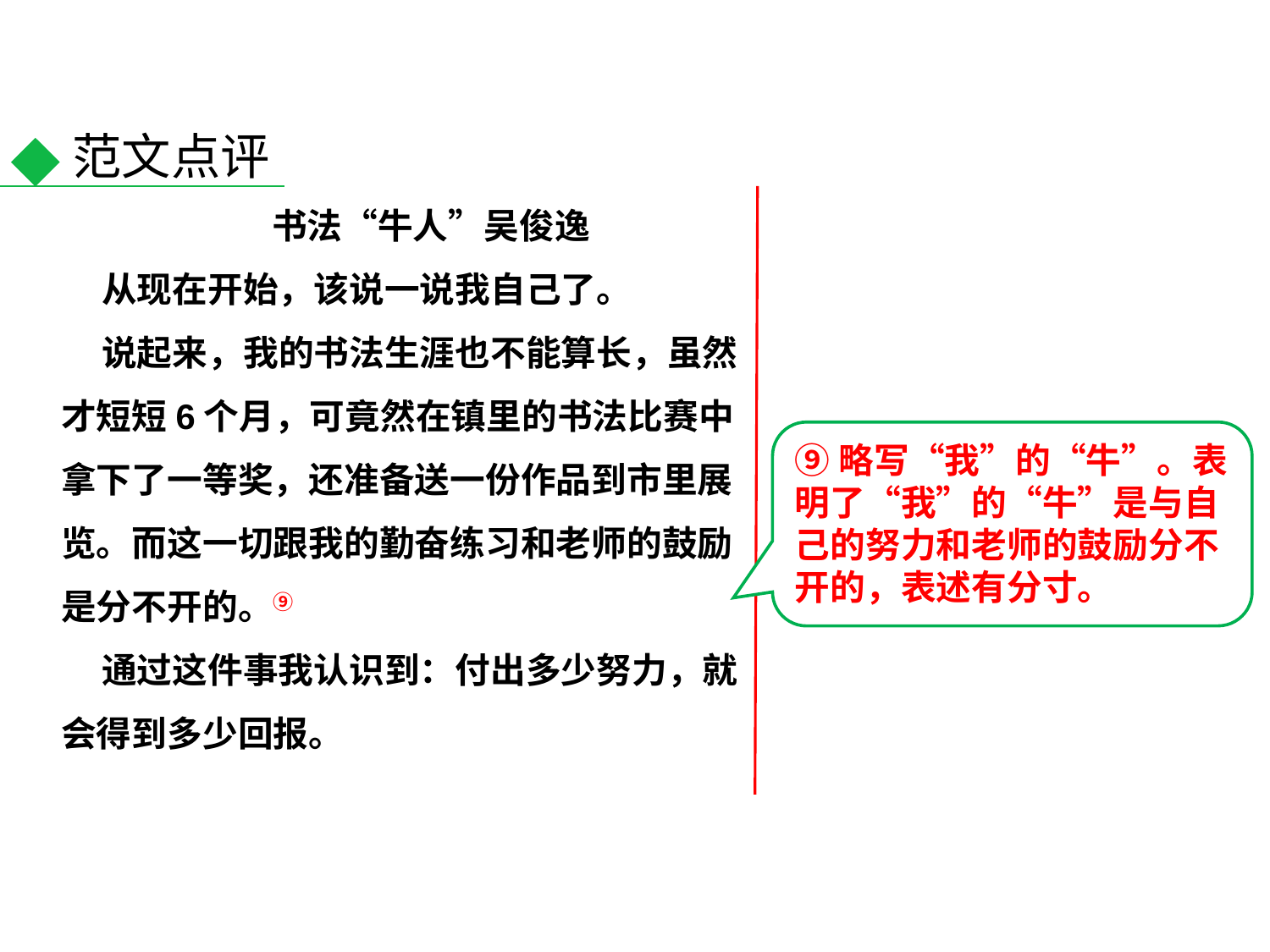

范文点评

    书法“牛人”吴俊逸
    从现在开始，该说一说我自己了。
    说起来，我的书法生涯也不能算长，虽然才短短6个月，可竟然在镇里的书法比赛中拿下了一等奖，还准备送一份作品到市里展览。而这一切跟我的勤奋练习和老师的鼓励是分不开的。⑨
    通过这件事我认识到：付出多少努力，就会得到多少回报。
⑨略写“我”的“牛”。表明了“我”的“牛”是与自己的努力和老师的鼓励分不开的，表述有分寸。